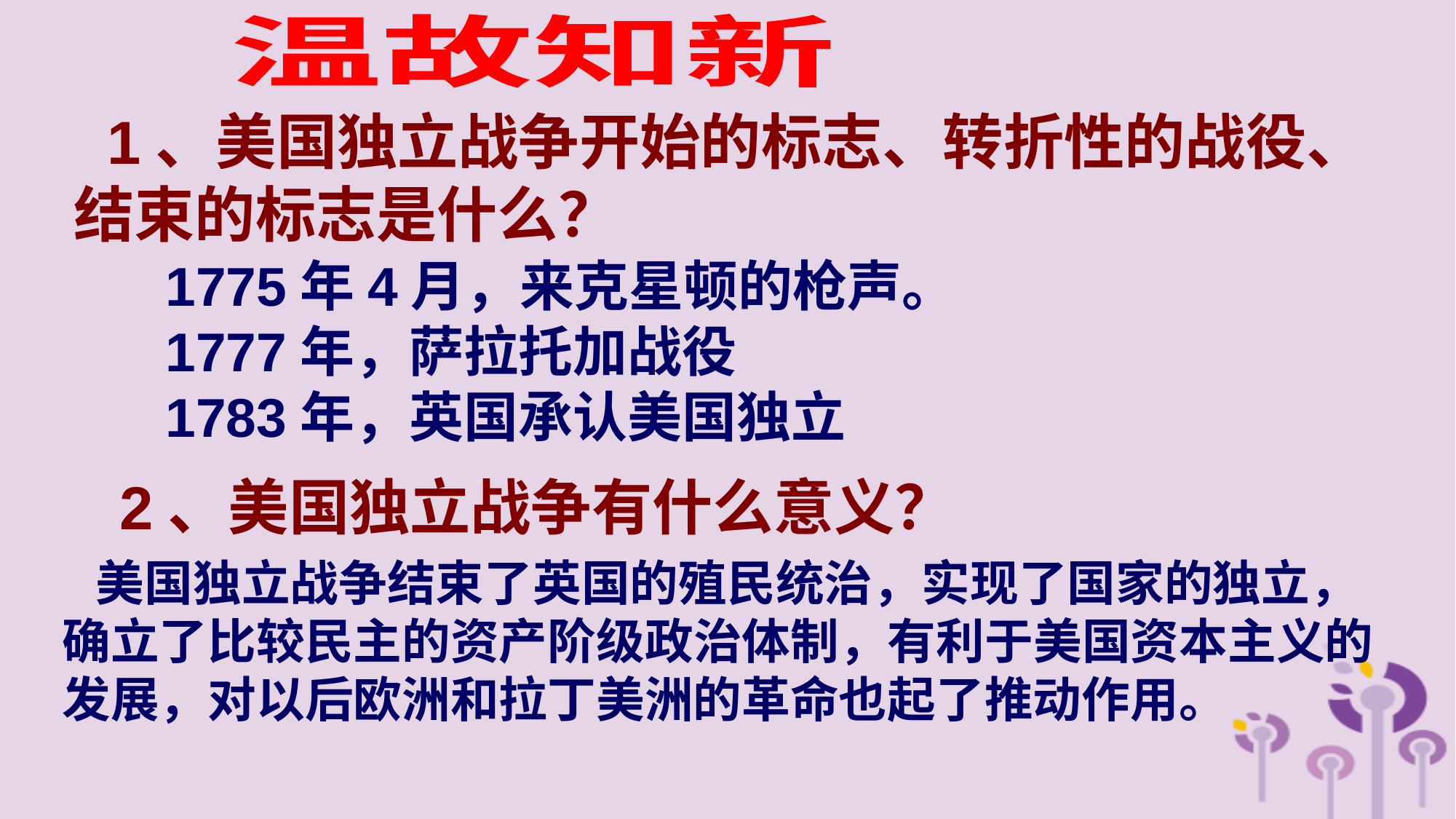

温故知新
  1、美国独立战争开始的标志、转折性的战役、结束的标志是什么？
1775年4月，来克星顿的枪声。
1777年，萨拉托加战役
1783年，英国承认美国独立
2、美国独立战争有什么意义？
  美国独立战争结束了英国的殖民统治，实现了国家的独立，确立了比较民主的资产阶级政治体制，有利于美国资本主义的发展，对以后欧洲和拉丁美洲的革命也起了推动作用。